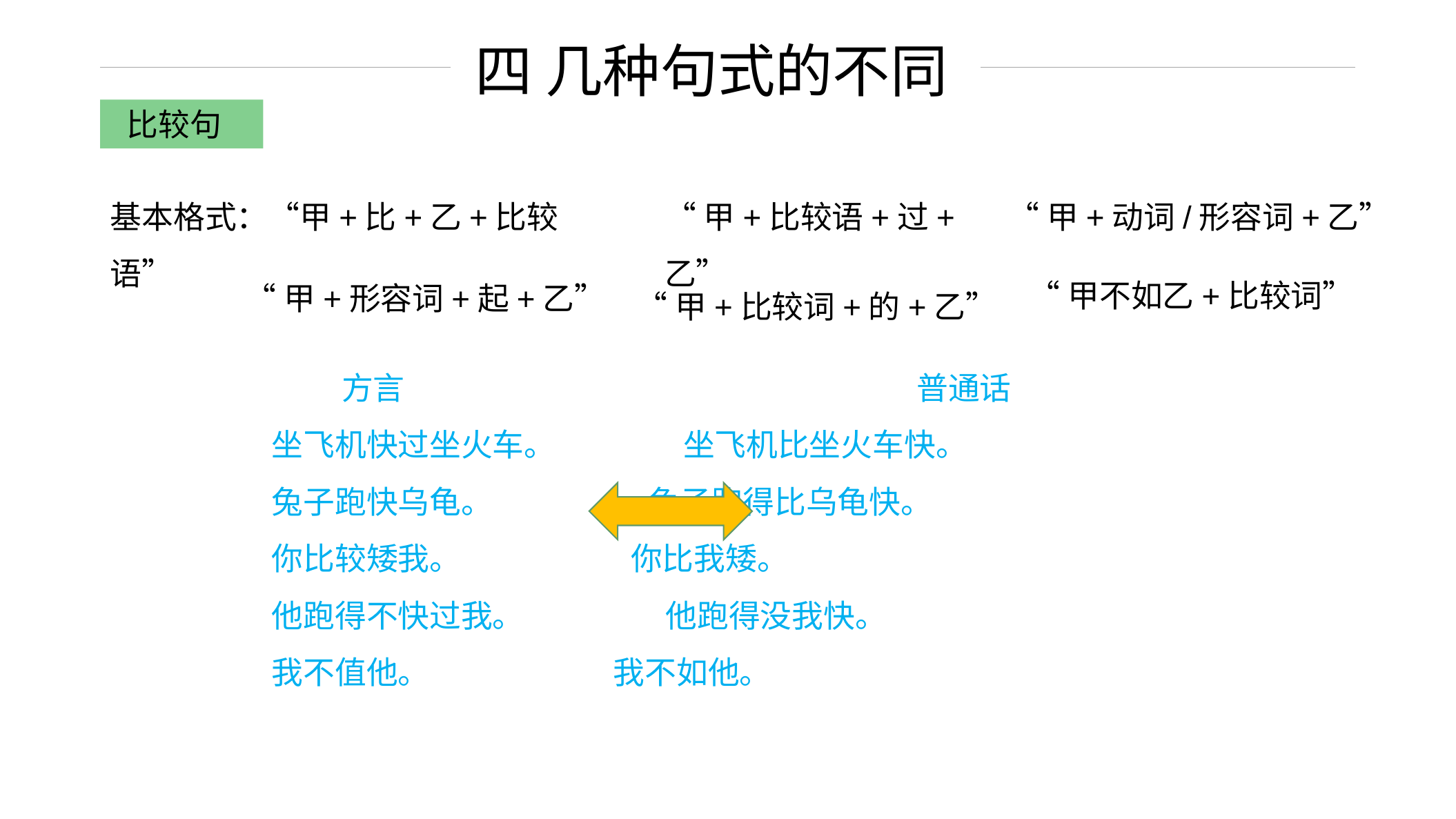

四 几种句式的不同

比较句
基本格式：“甲+比+乙+比较语”
“甲+比较语+过+乙”
“甲+动词/形容词+乙”
“甲+形容词+起+乙”
“甲+比较词+的+乙”
“甲不如乙+比较词”
　          方言　　　　　　　　　　　　　　 　　普通话
 坐飞机快过坐火车。                  坐飞机比坐火车快。
 兔子跑快乌龟。                      兔子跑得比乌龟快。
 你比较矮我。                        你比我矮。
 他跑得不快过我。                    他跑得没我快。
 我不值他。                          我不如他。